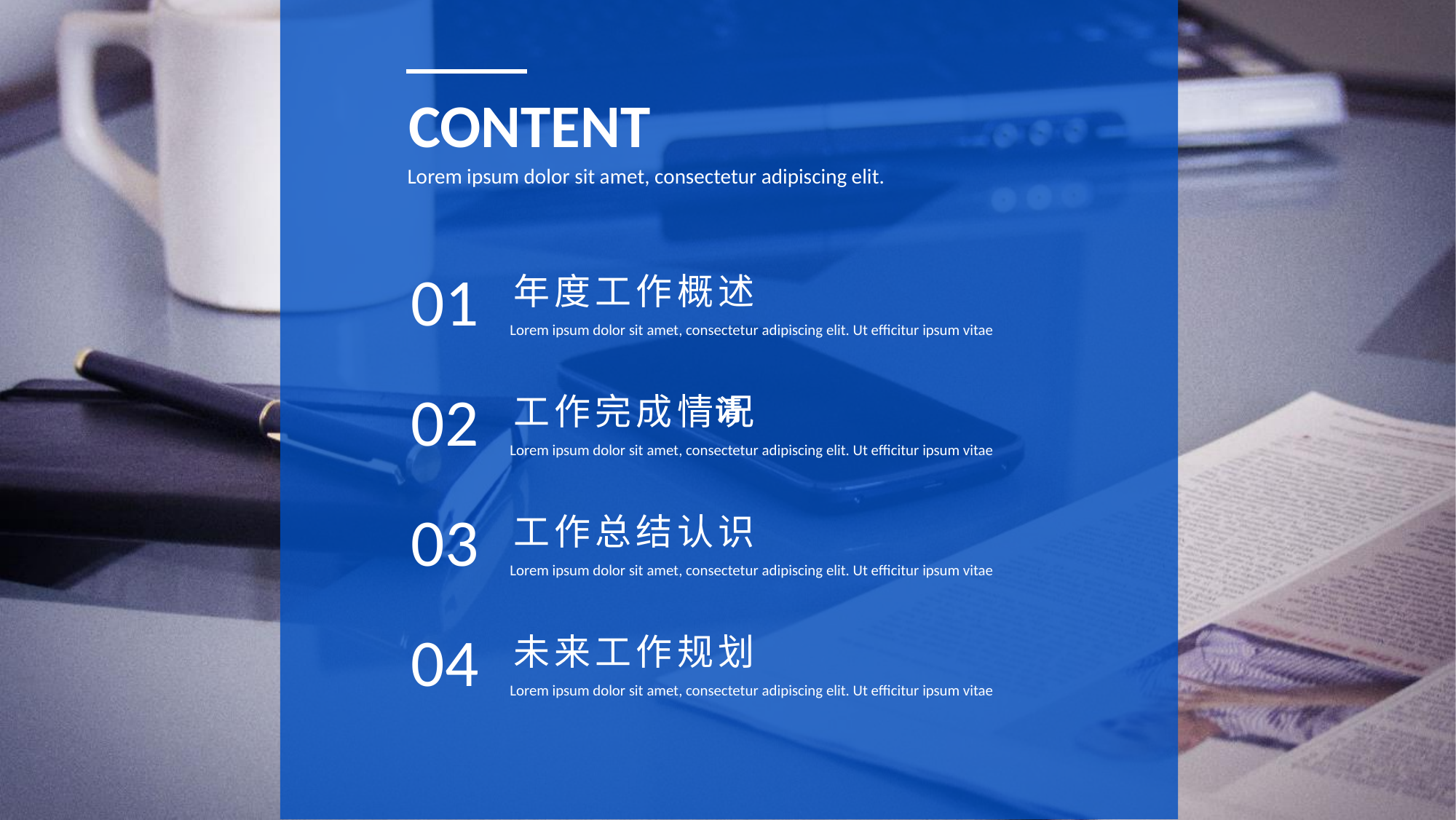

请
CONTENT
Lorem ipsum dolor sit amet, consectetur adipiscing elit.
01
年度工作概述
Lorem ipsum dolor sit amet, consectetur adipiscing elit. Ut efficitur ipsum vitae
02
工作完成情况
Lorem ipsum dolor sit amet, consectetur adipiscing elit. Ut efficitur ipsum vitae
03
工作总结认识

Lorem ipsum dolor sit amet, consectetur adipiscing elit. Ut efficitur ipsum vitae
04
未来工作规划
Lorem ipsum dolor sit amet, consectetur adipiscing elit. Ut efficitur ipsum vitae